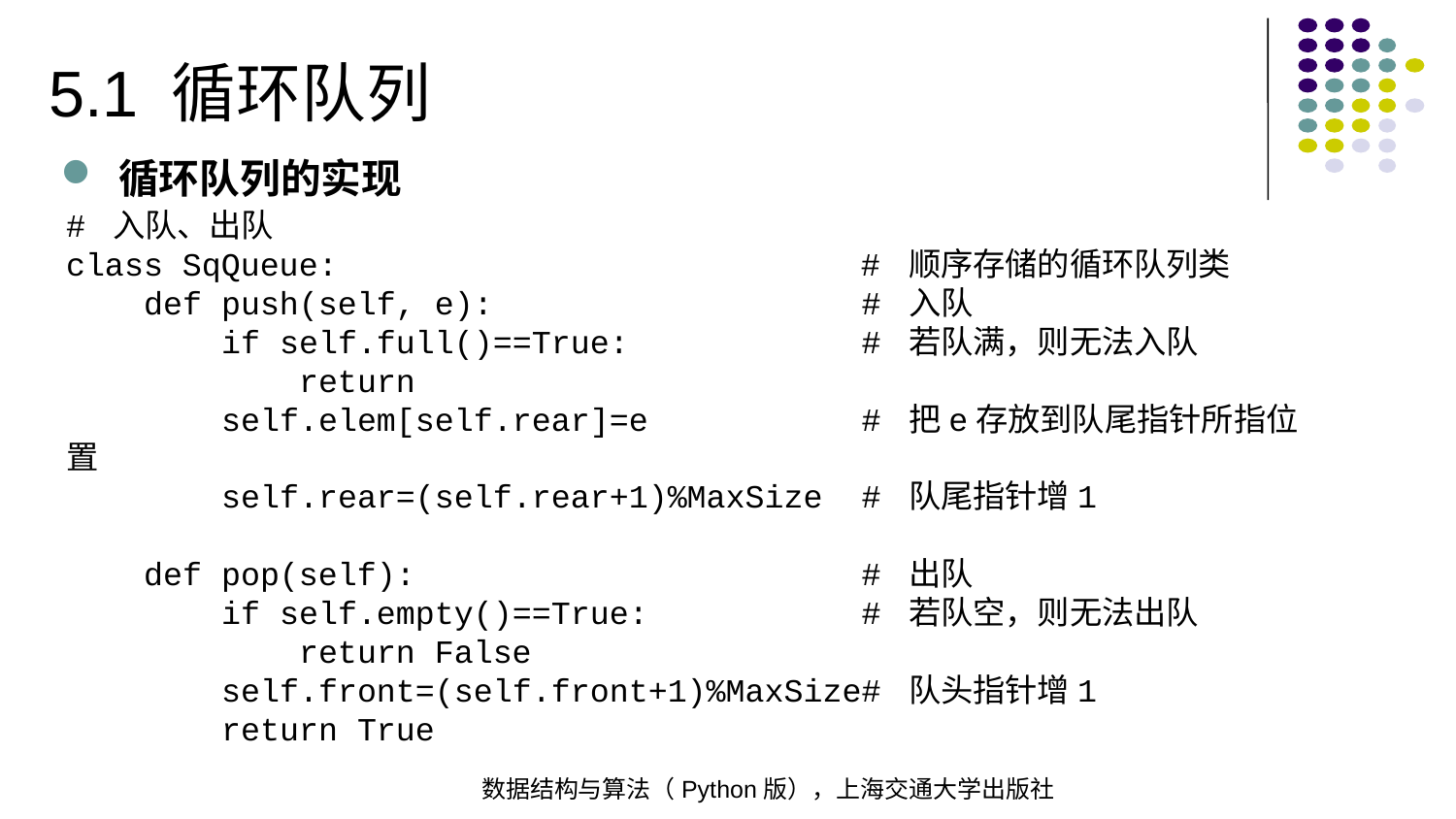

5.1 循环队列
循环队列的实现
# 入队、出队
class SqQueue:                           # 顺序存储的循环队列类
    def push(self, e):                   # 入队
        if self.full()==True:            # 若队满，则无法入队
            return
        self.elem[self.rear]=e           # 把e存放到队尾指针所指位置
        self.rear=(self.rear+1)%MaxSize  # 队尾指针增1

    def pop(self):                       # 出队
        if self.empty()==True:           # 若队空，则无法出队
            return False
        self.front=(self.front+1)%MaxSize# 队头指针增1
        return True